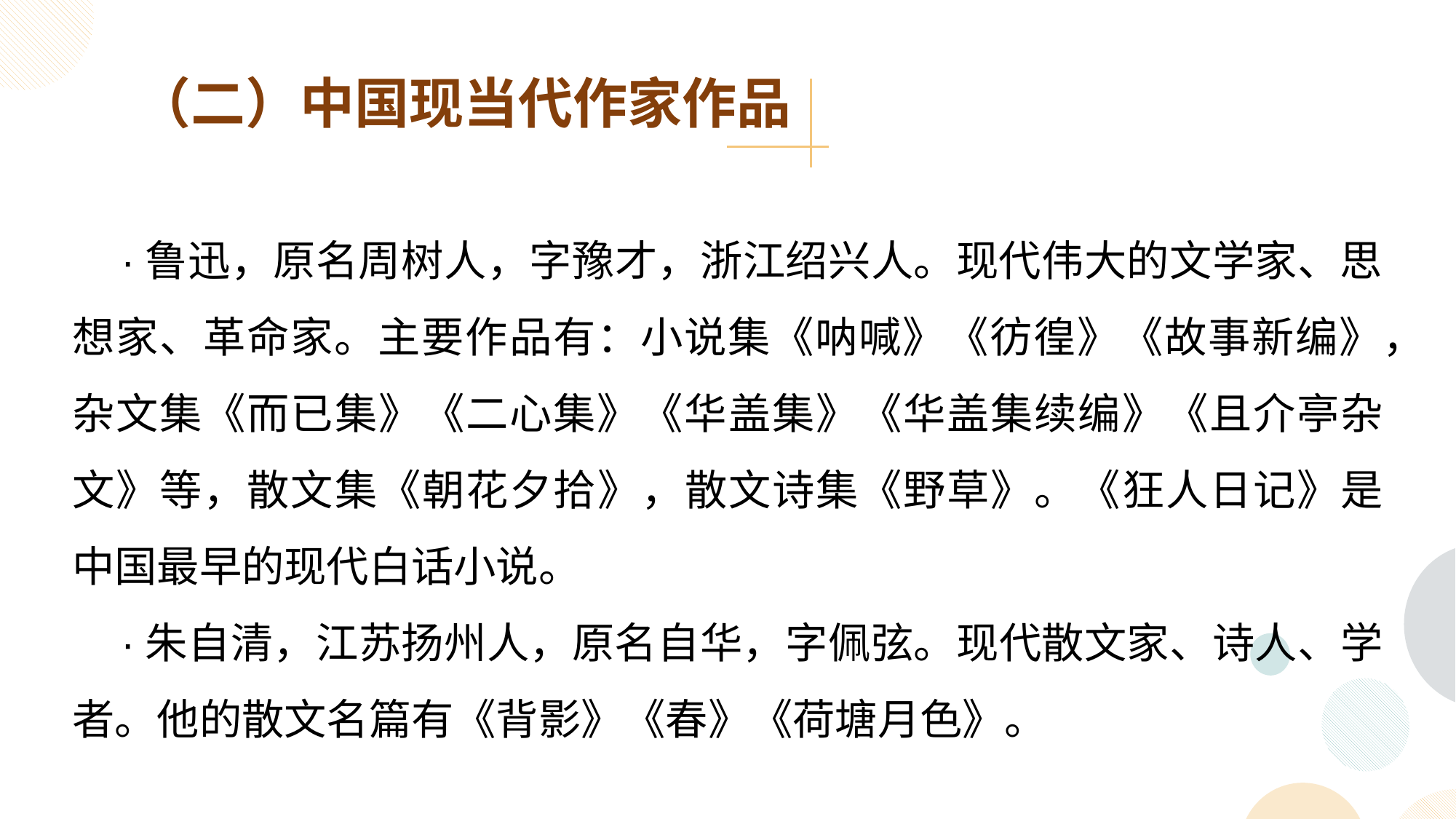

（二）中国现当代作家作品
    ·鲁迅，原名周树人，字豫才，浙江绍兴人。现代伟大的文学家、思想家、革命家。主要作品有：小说集《呐喊》《彷徨》《故事新编》，杂文集《而已集》《二心集》《华盖集》《华盖集续编》《且介亭杂文》等，散文集《朝花夕拾》，散文诗集《野草》。《狂人日记》是中国最早的现代白话小说。
    ·朱自清，江苏扬州人，原名自华，字佩弦。现代散文家、诗人、学者。他的散文名篇有《背影》《春》《荷塘月色》。